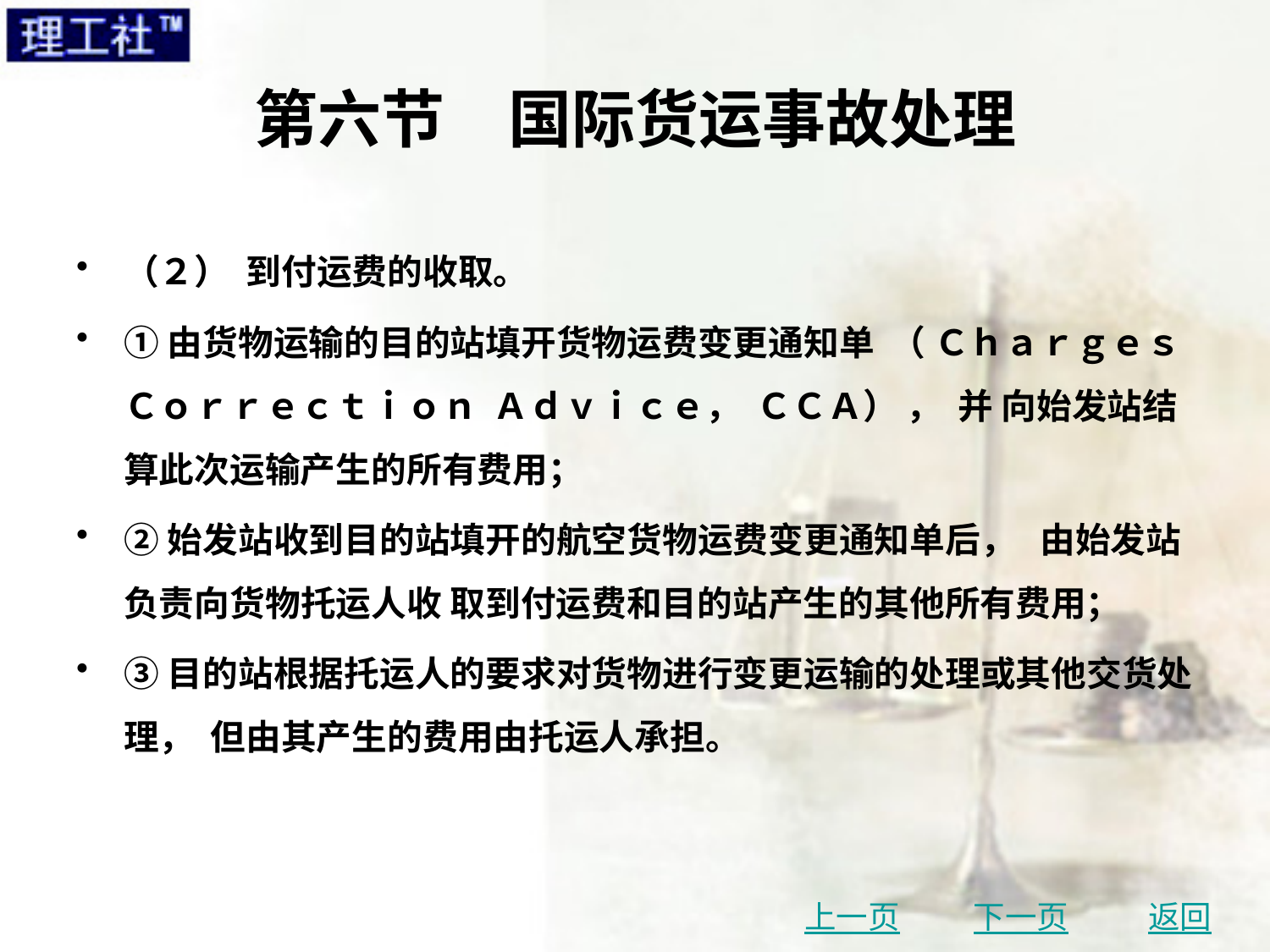

# 第六节　国际货运事故处理
（２）  到付运费的收取。
①由货物运输的目的站填开货物运费变更通知单  （ Ｃｈａｒｇｅｓ Ｃｏｒｒｅｃｔｉｏｎ  Ａｄｖｉｃｅ，  ＣＣＡ） ，  并 向始发站结算此次运输产生的所有费用；
②始发站收到目的站填开的航空货物运费变更通知单后，   由始发站负责向货物托运人收 取到付运费和目的站产生的其他所有费用；
③目的站根据托运人的要求对货物进行变更运输的处理或其他交货处理，  但由其产生的费用由托运人承担。

上一页
下一页
返回